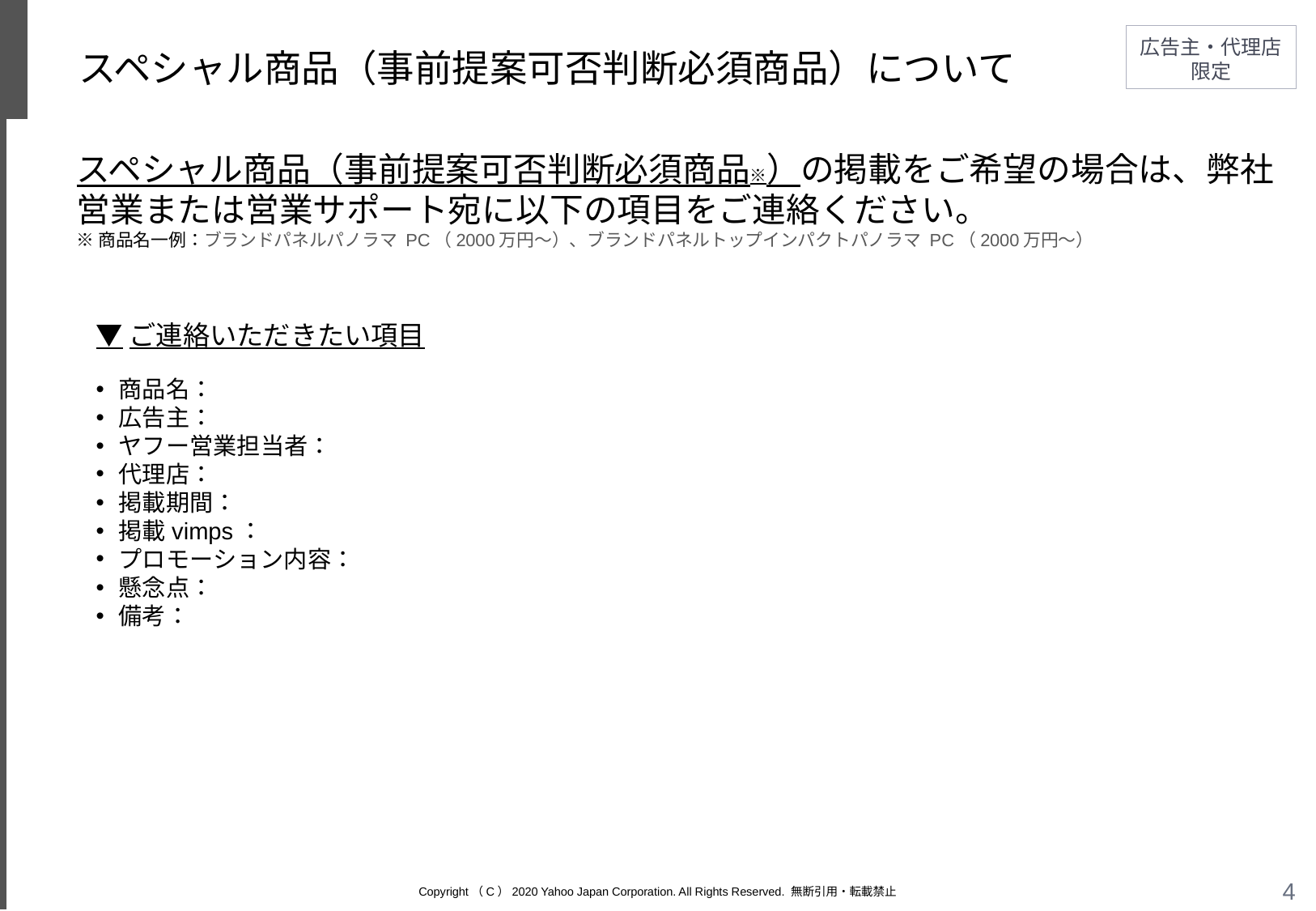

# スペシャル商品（事前提案可否判断必須商品）について
スペシャル商品（事前提案可否判断必須商品※）の掲載をご希望の場合は、弊社営業または営業サポート宛に以下の項目をご連絡ください。
※商品名一例：ブランドパネルパノラマ PC（2000万円～）、ブランドパネルトップインパクトパノラマ PC（2000万円～）

▼ご連絡いただきたい項目

商品名：
広告主：
ヤフー営業担当者：
代理店：
掲載期間：
掲載vimps：
プロモーション内容：
懸念点：
備考：
Copyright（C）2020 Yahoo Japan Corporation. All Rights Reserved. 無断引用・転載禁止